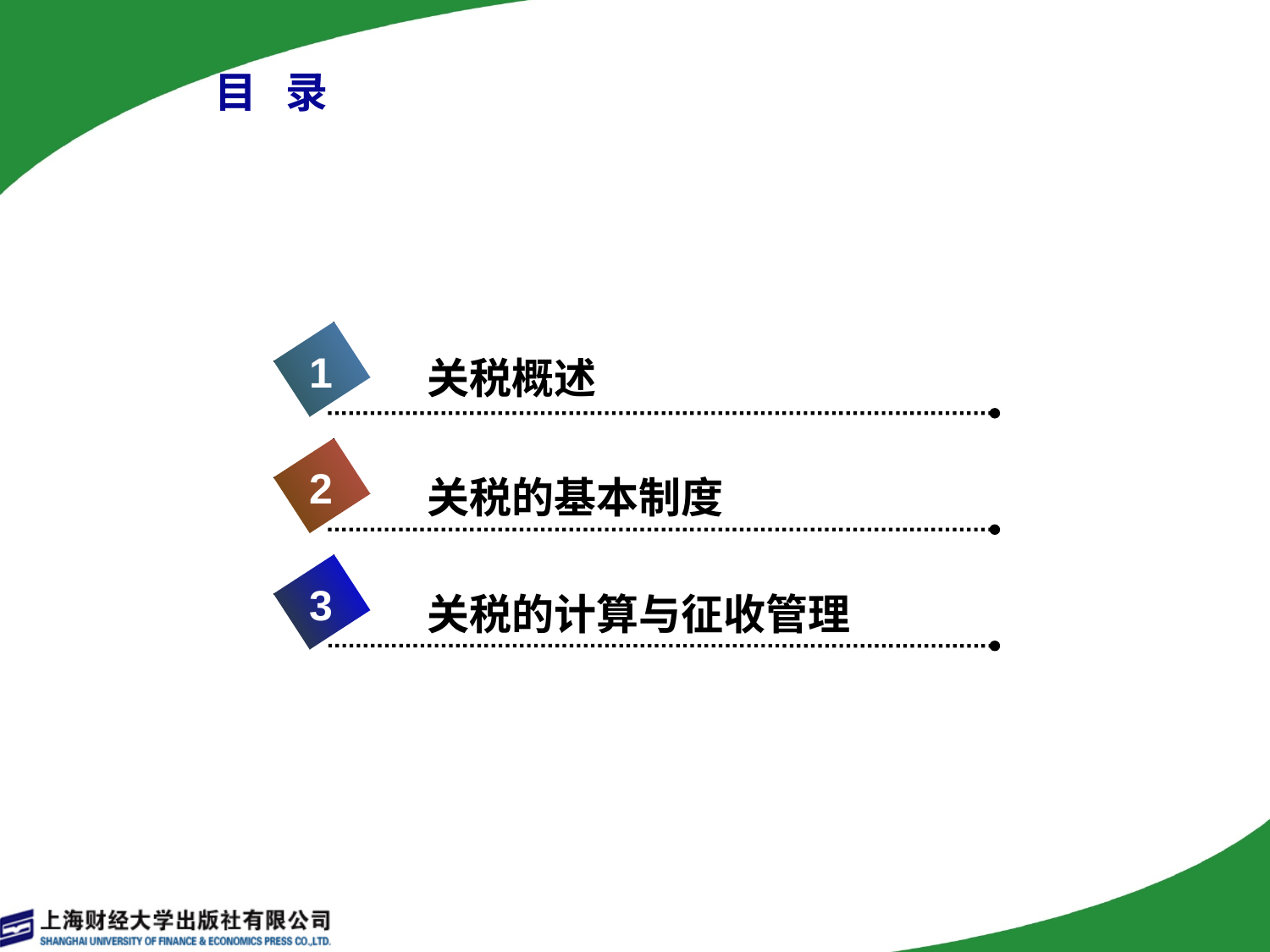

# 目   录

1
关税概述

2
关税的基本制度

3
关税的计算与征收管理